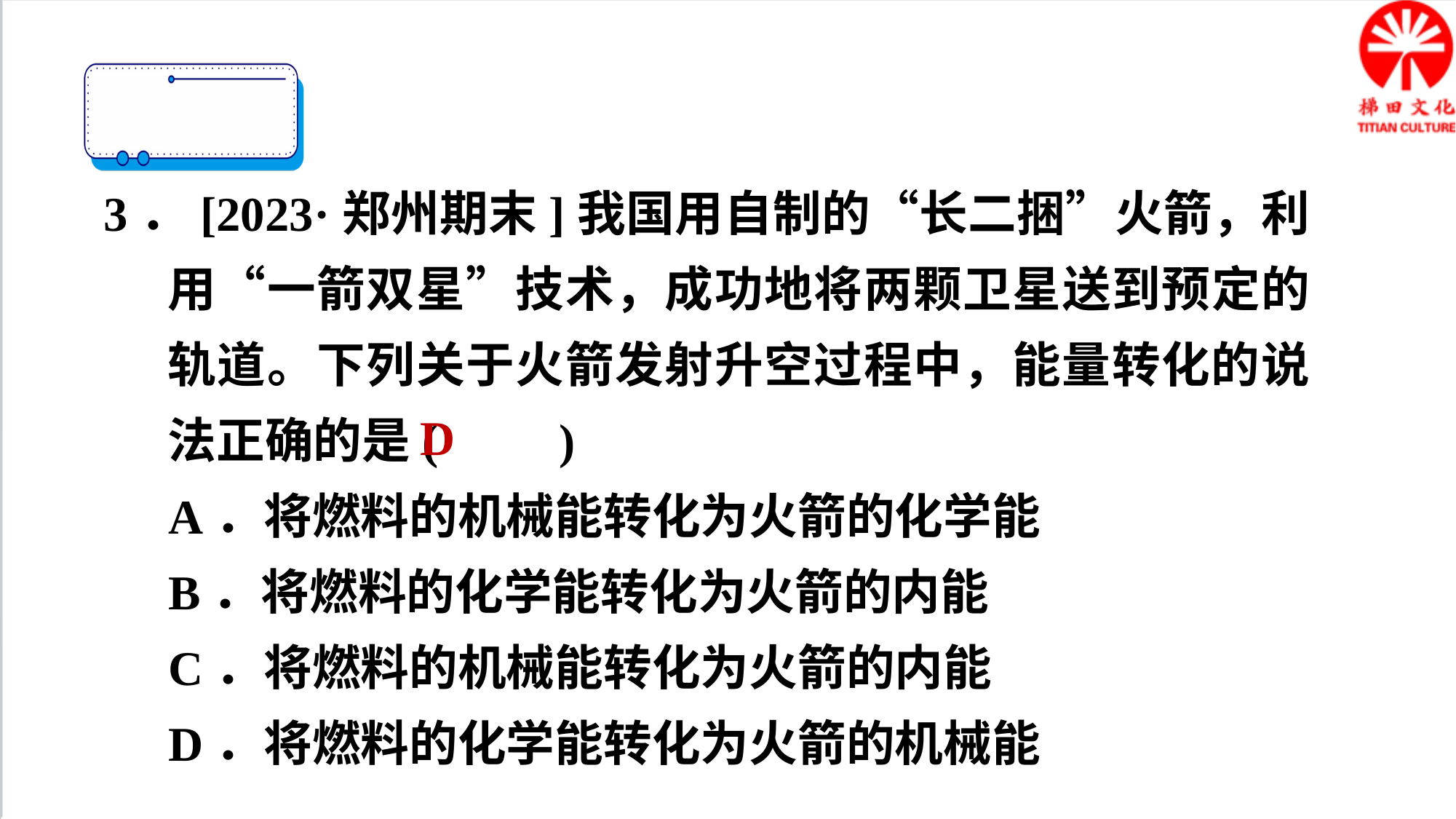

3．[2023·郑州期末]我国用自制的“长二捆”火箭，利用“一箭双星”技术，成功地将两颗卫星送到预定的轨道。下列关于火箭发射升空过程中，能量转化的说法正确的是(　　)
A．将燃料的机械能转化为火箭的化学能
B．将燃料的化学能转化为火箭的内能
C．将燃料的机械能转化为火箭的内能
D．将燃料的化学能转化为火箭的机械能
D